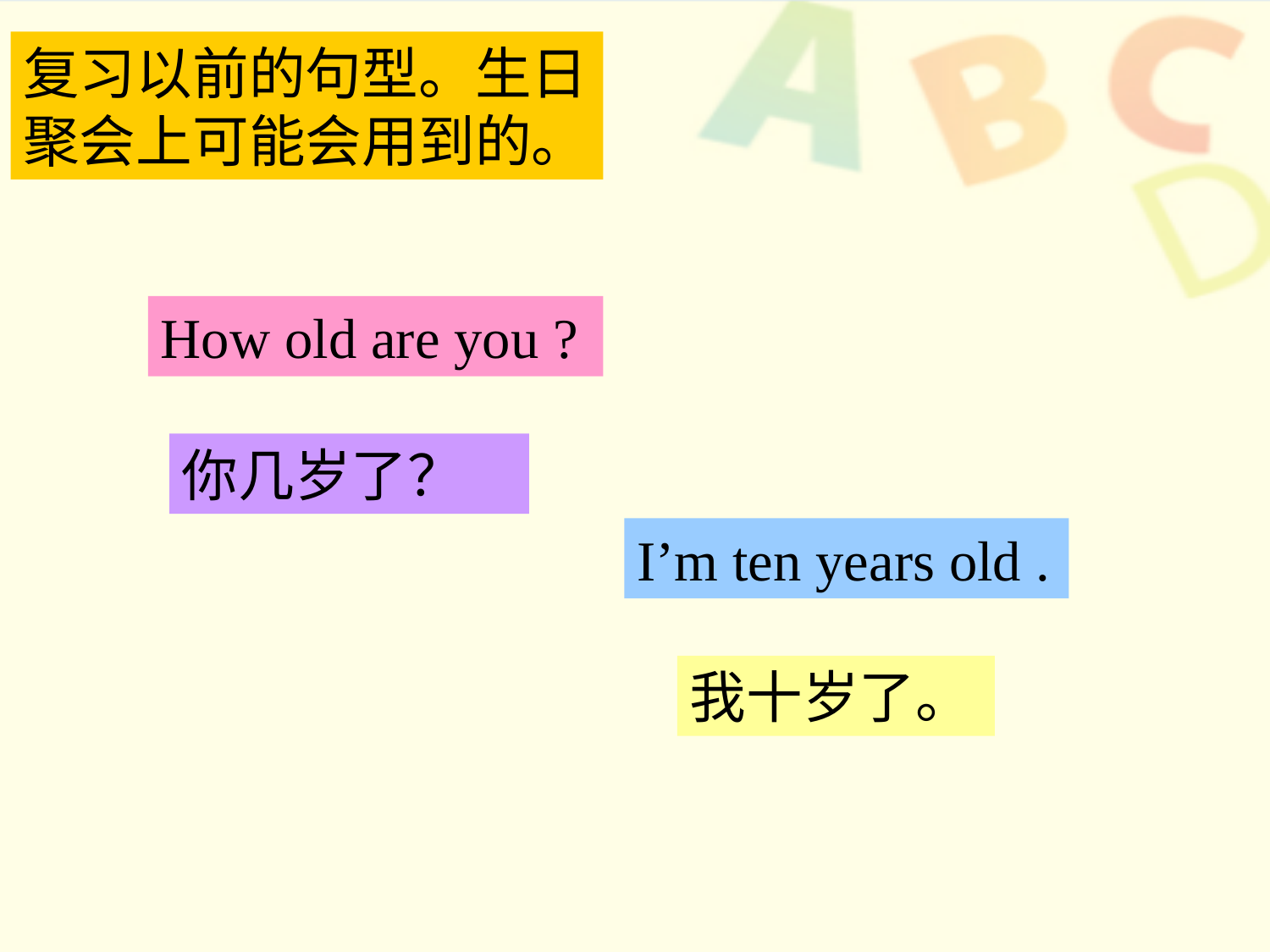

复习以前的句型。生日聚会上可能会用到的。
How old are you ?
你几岁了？
I’m ten years old .
我十岁了。